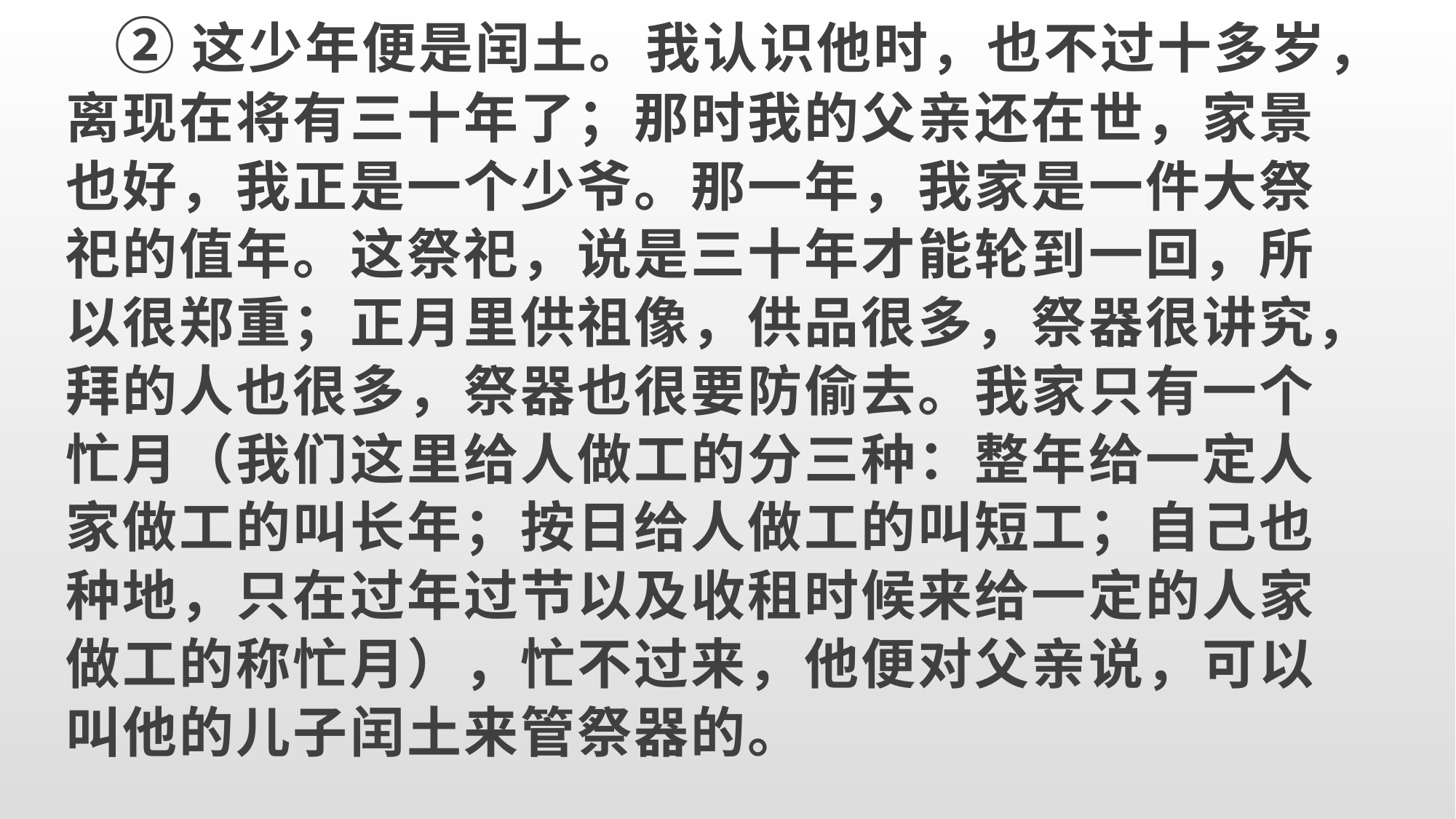

②这少年便是闰土。我认识他时，也不过十多岁，离现在将有三十年了；那时我的父亲还在世，家景也好，我正是一个少爷。那一年，我家是一件大祭祀的值年。这祭祀，说是三十年才能轮到一回，所以很郑重；正月里供祖像，供品很多，祭器很讲究，拜的人也很多，祭器也很要防偷去。我家只有一个忙月（我们这里给人做工的分三种：整年给一定人家做工的叫长年；按日给人做工的叫短工；自己也种地，只在过年过节以及收租时候来给一定的人家做工的称忙月），忙不过来，他便对父亲说，可以叫他的儿子闰土来管祭器的。